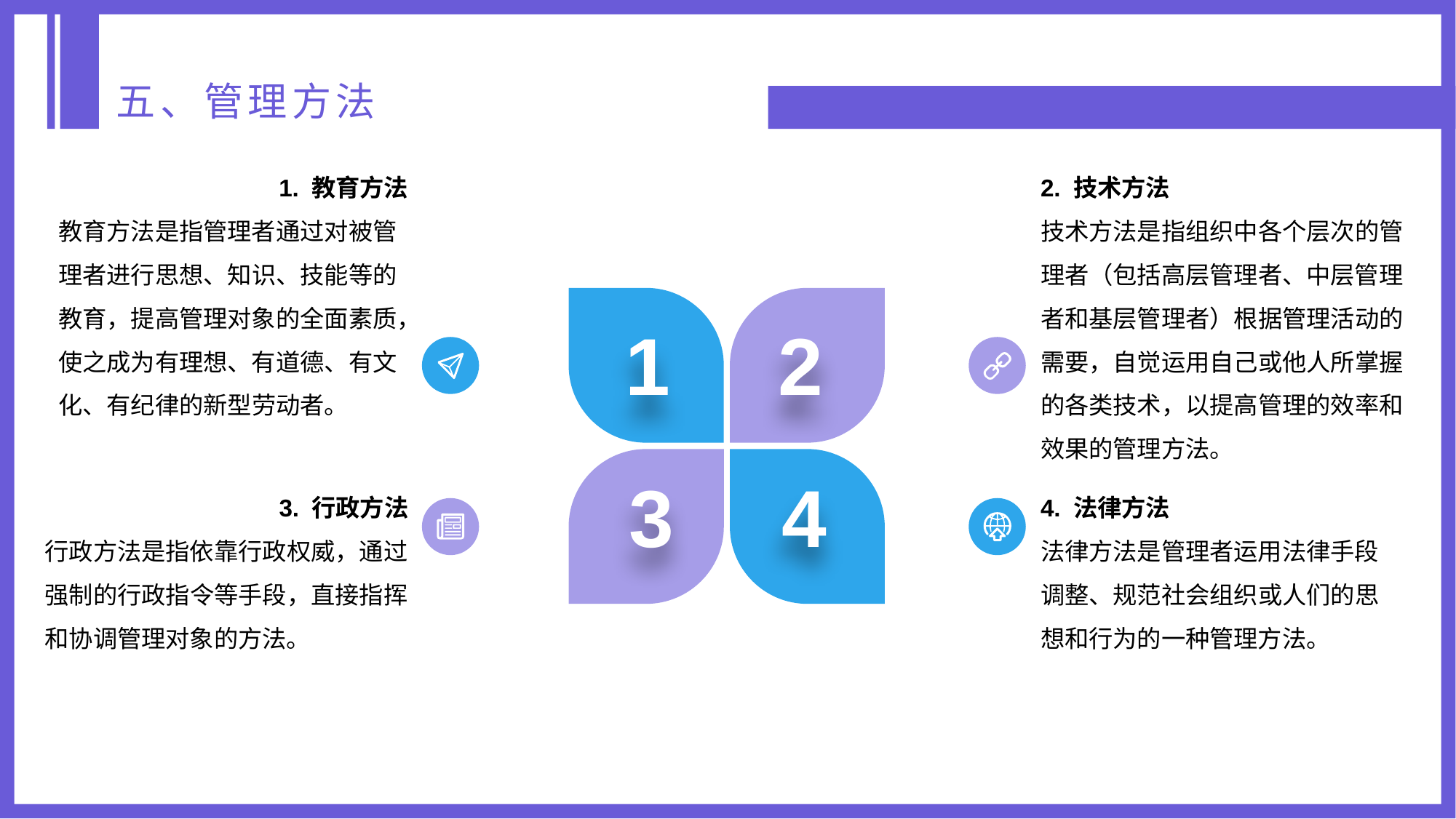

五、管理方法
1. 教育方法
教育方法是指管理者通过对被管理者进行思想、知识、技能等的教育，提高管理对象的全面素质，使之成为有理想、有道德、有文化、有纪律的新型劳动者。
2. 技术方法
技术方法是指组织中各个层次的管理者（包括高层管理者、中层管理者和基层管理者）根据管理活动的需要，自觉运用自己或他人所掌握的各类技术，以提高管理的效率和效果的管理方法。

1
2

3
4
3. 行政方法
行政方法是指依靠行政权威，通过强制的行政指令等手段，直接指挥和协调管理对象的方法。
4. 法律方法
法律方法是管理者运用法律手段调整、规范社会组织或人们的思想和行为的一种管理方法。